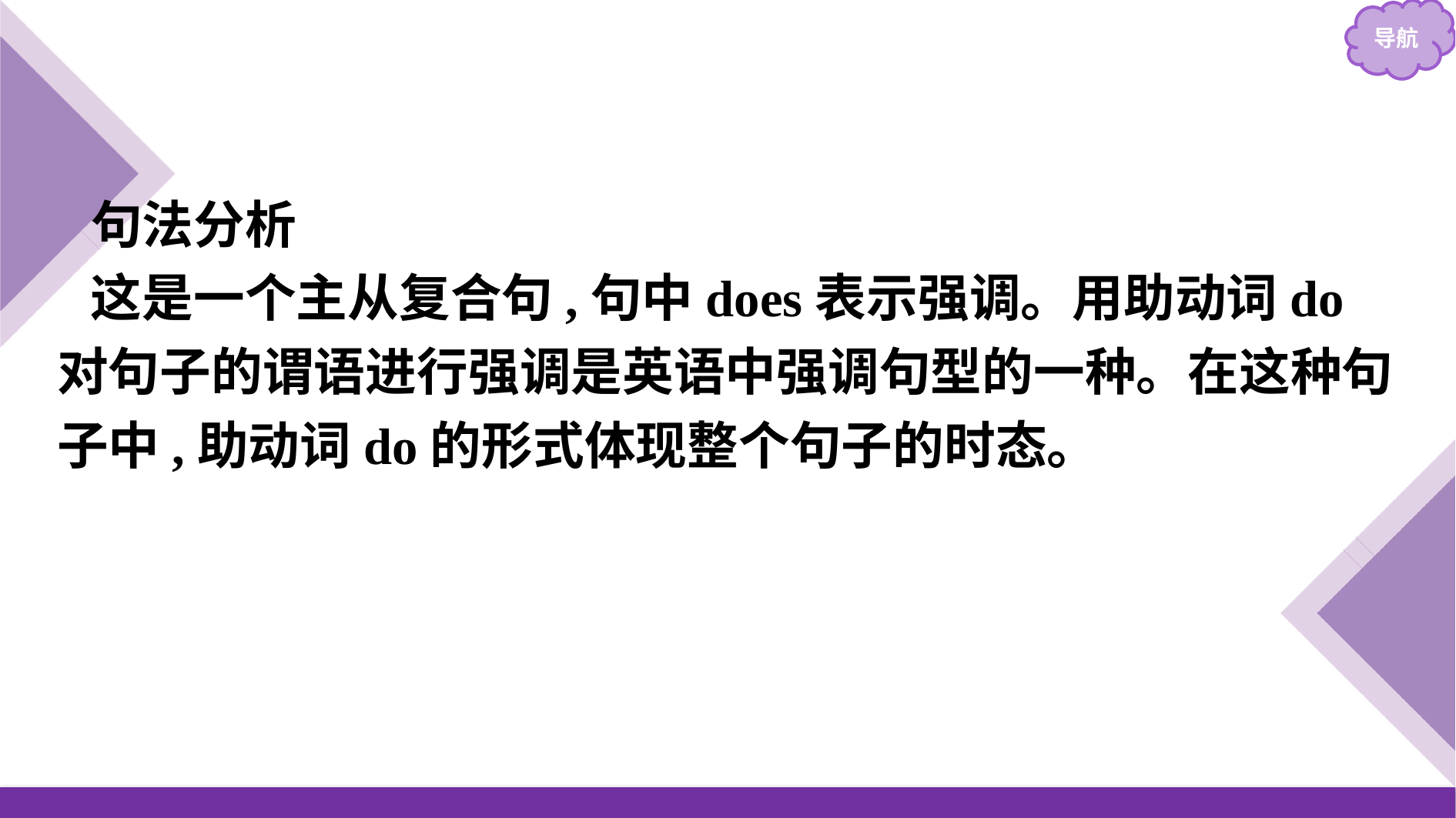

句法分析
这是一个主从复合句,句中does表示强调。用助动词do对句子的谓语进行强调是英语中强调句型的一种。在这种句子中,助动词do的形式体现整个句子的时态。